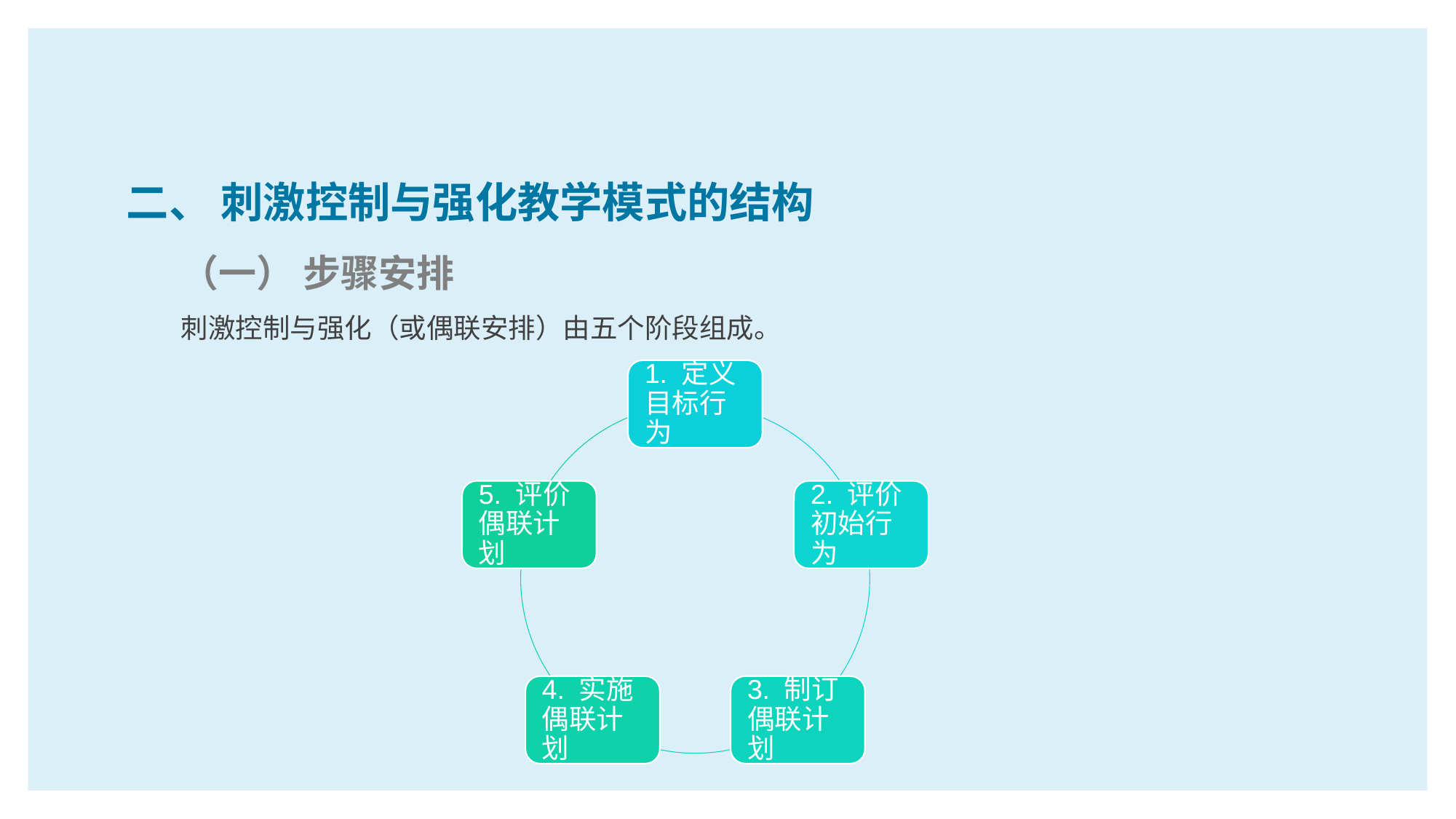

二、 刺激控制与强化教学模式的结构
（一） 步骤安排
刺激控制与强化（或偶联安排）由五个阶段组成。
1. 定义目标行为
2. 评价初始行为
3. 制订偶联计划
4. 实施偶联计划
5. 评价偶联计划